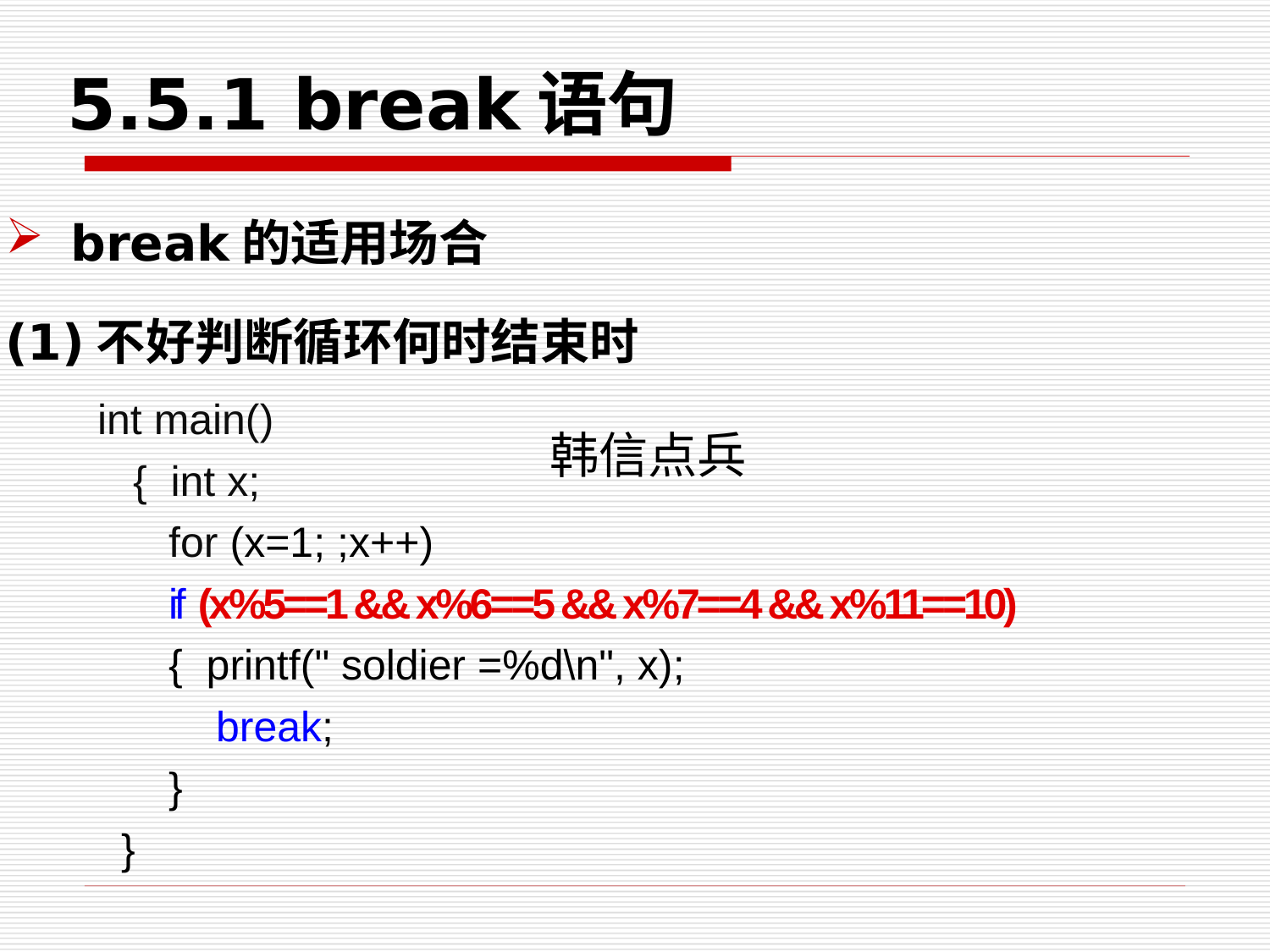

5.5.1 break语句

break的适用场合
(1)不好判断循环何时结束时
int main()
   {  int x;
      for (x=1; ;x++)
      if (x%5==1 && x%6==5 && x%7==4 && x%11==10)
      {  printf(" soldier =%d\n", x);
          break;
      }
  }
韩信点兵